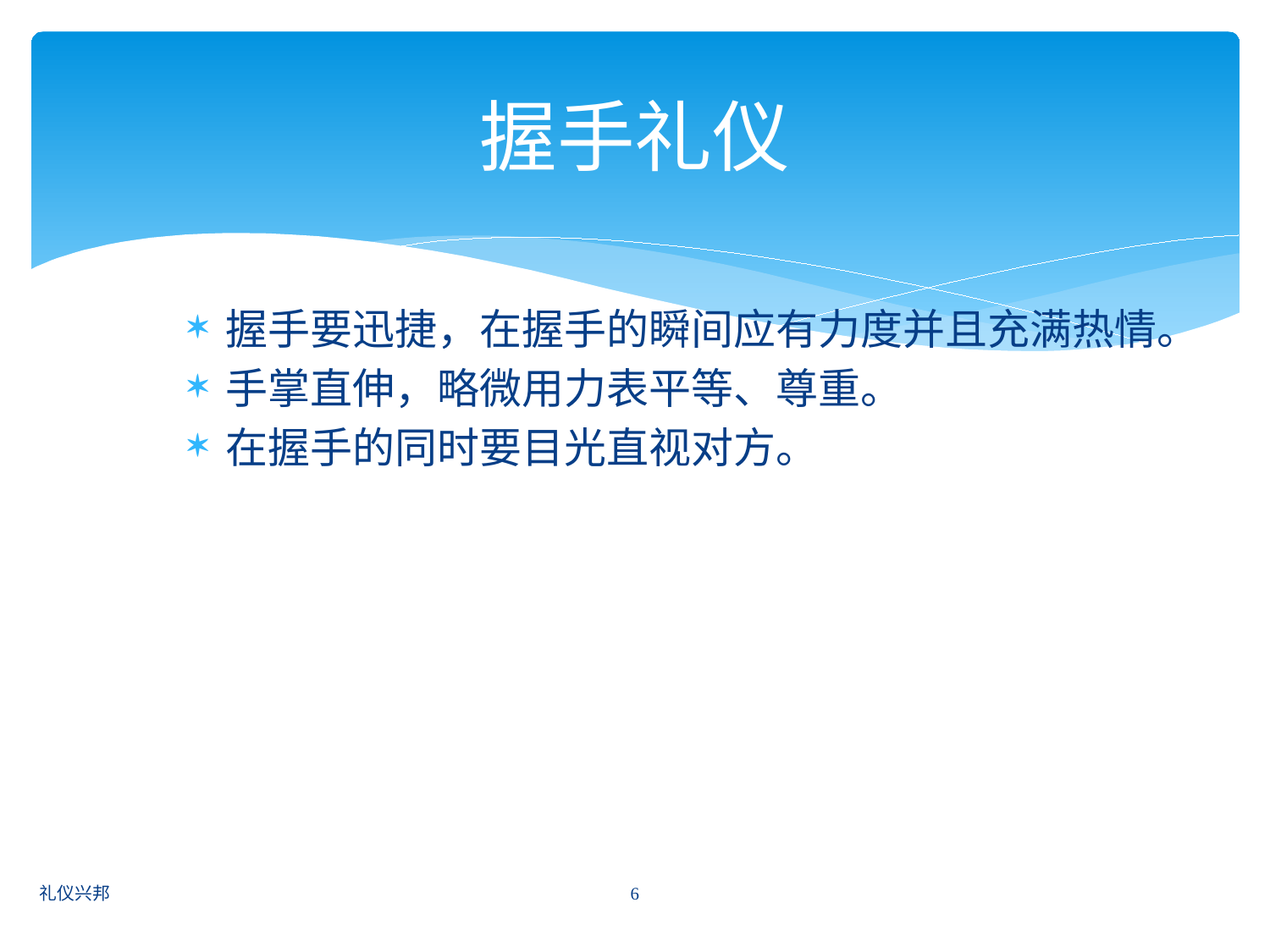

# 握手礼仪
握手要迅捷，在握手的瞬间应有力度并且充满热情。
手掌直伸，略微用力表平等、尊重。
在握手的同时要目光直视对方。
6
礼仪兴邦